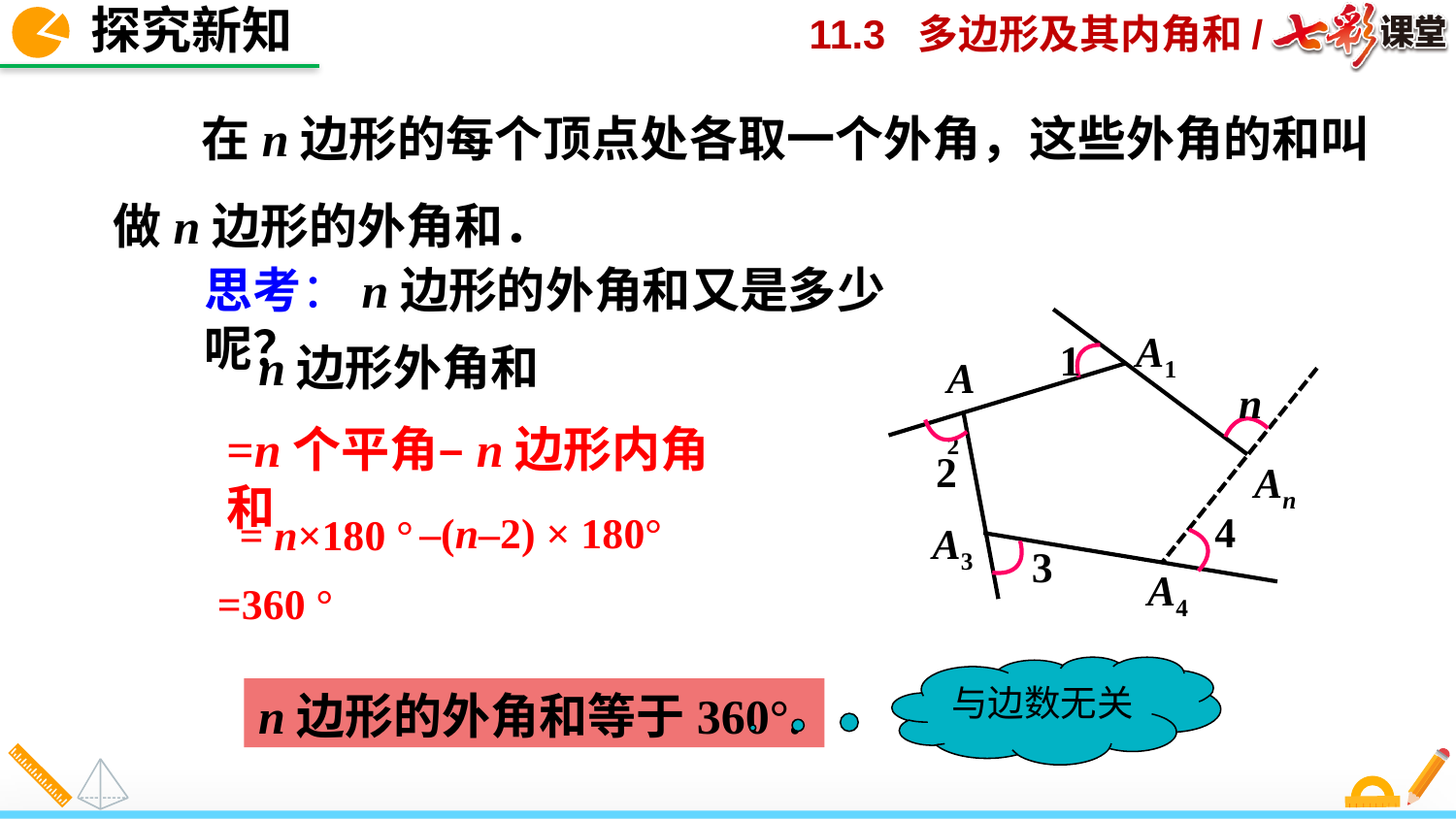

探究新知

       在n边形的每个顶点处各取一个外角，这些外角的和叫做n边形的外角和．
思考：n边形的外角和又是多少呢？

A1
1
A2

n

2

An
  4
A3

3

A4
n边形外角和
=n个平角–n边形内角和
–(n–2) × 180°
= n×180 °
=360 °
与边数无关
n边形的外角和等于360°.